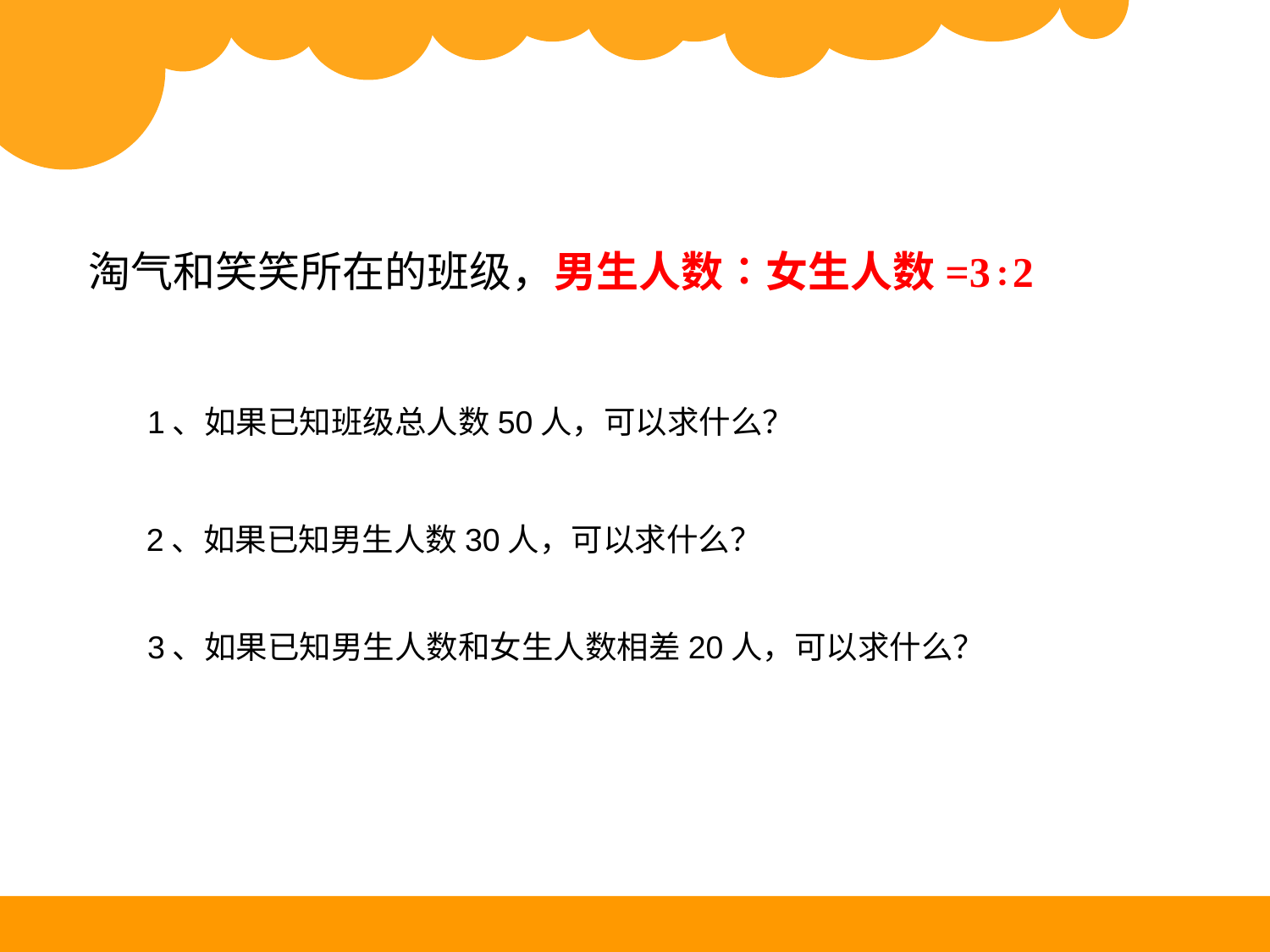

淘气和笑笑所在的班级，男生人数∶女生人数=3∶2
1、如果已知班级总人数50人，可以求什么？
2、如果已知男生人数30人，可以求什么？
3、如果已知男生人数和女生人数相差20人，可以求什么？